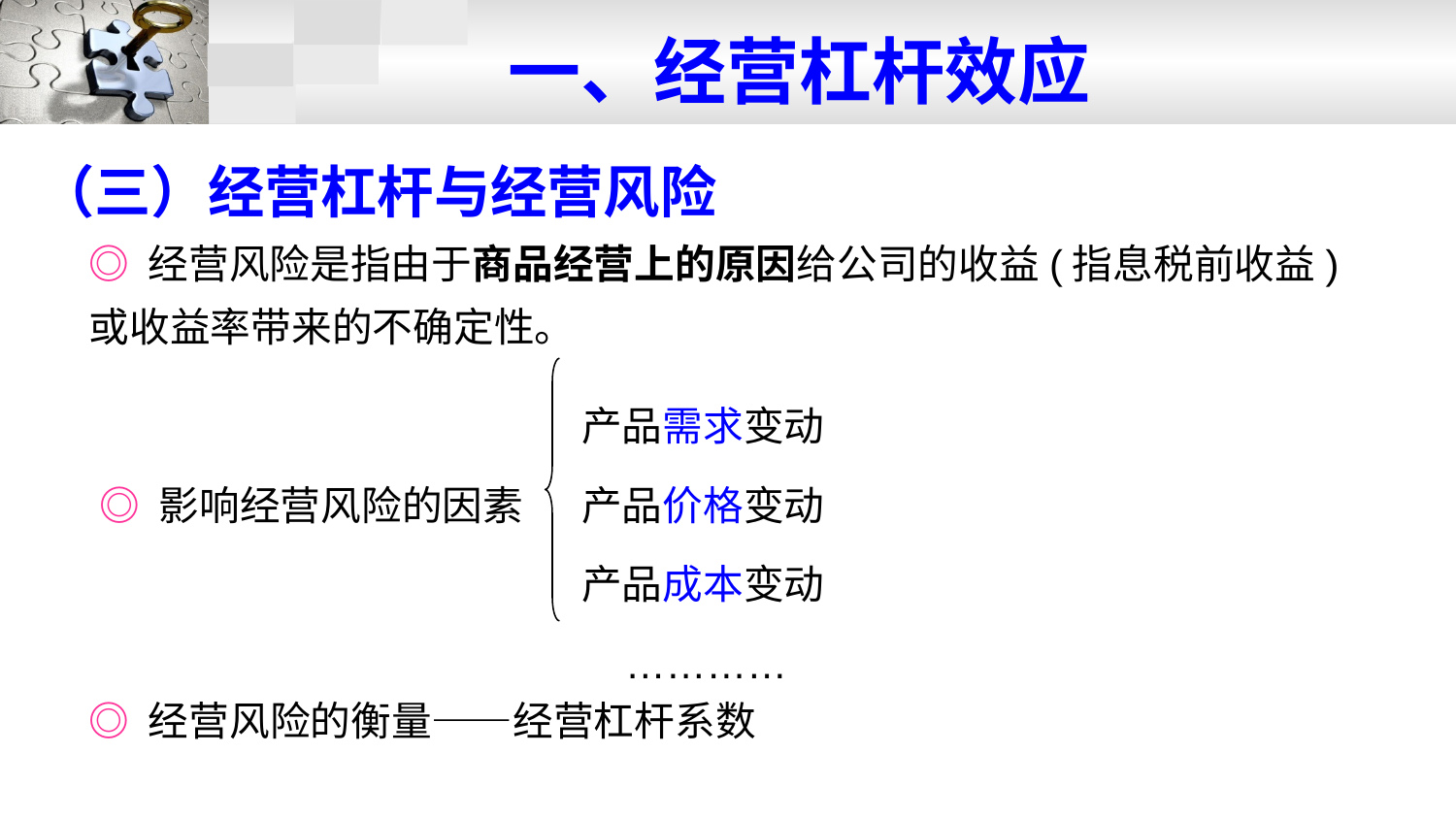

# 一、经营杠杆效应
（三）经营杠杆与经营风险
◎ 经营风险是指由于商品经营上的原因给公司的收益(指息税前收益)或收益率带来的不确定性。

    产品需求变动
    产品价格变动
    产品成本变动
        …………
◎ 影响经营风险的因素
◎ 经营风险的衡量——经营杠杆系数